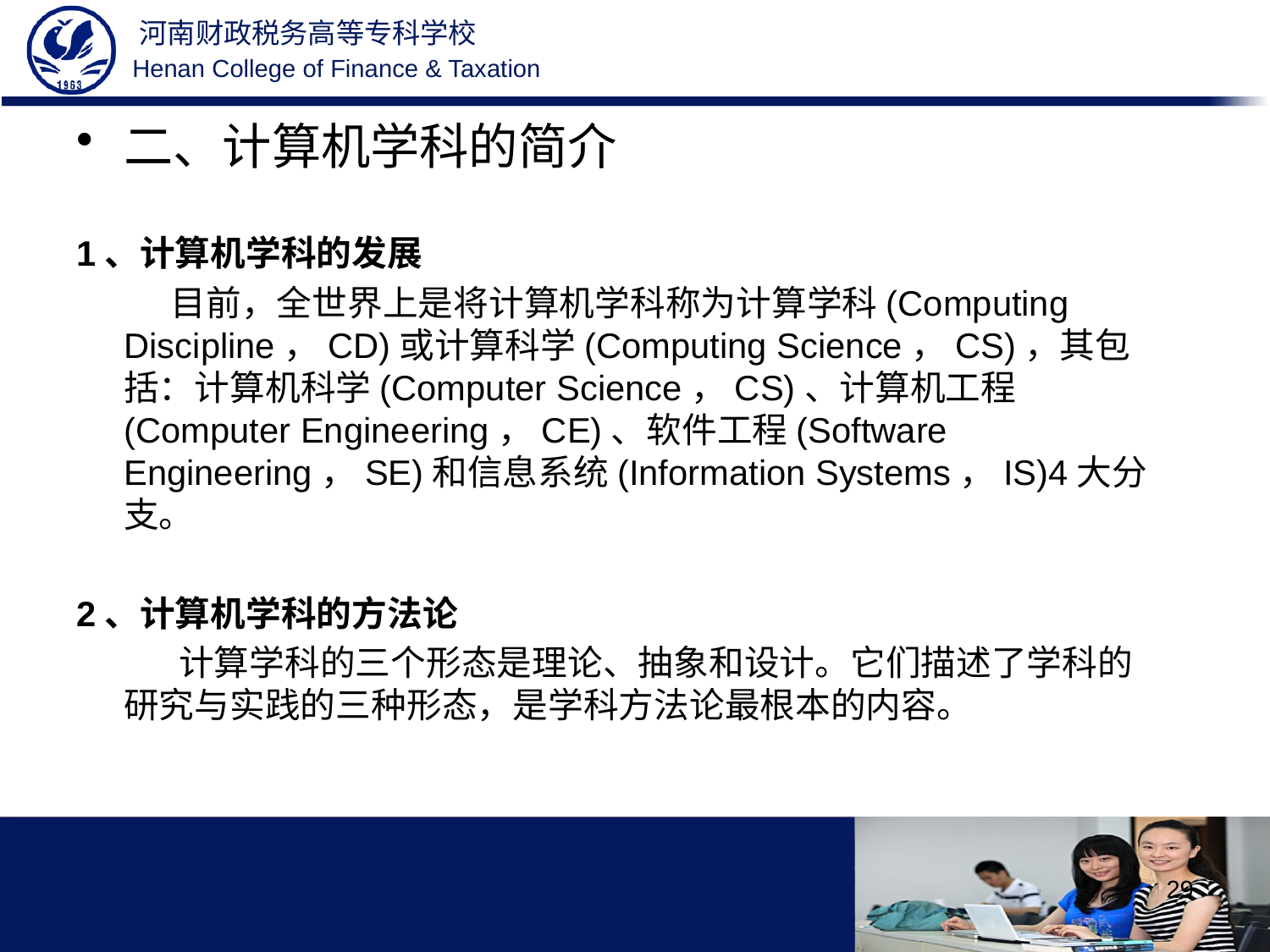

二、计算机学科的简介

1、计算机学科的发展
           目前，全世界上是将计算机学科称为计算学科(Computing Discipline，CD)或计算科学(Computing Science，CS)，其包括：计算机科学(Computer Science，CS)、计算机工程(Computer Engineering，CE)、软件工程(Software Engineering，SE)和信息系统(Information Systems，IS)4大分支。

2、计算机学科的方法论
            计算学科的三个形态是理论、抽象和设计。它们描述了学科的研究与实践的三种形态，是学科方法论最根本的内容。

29